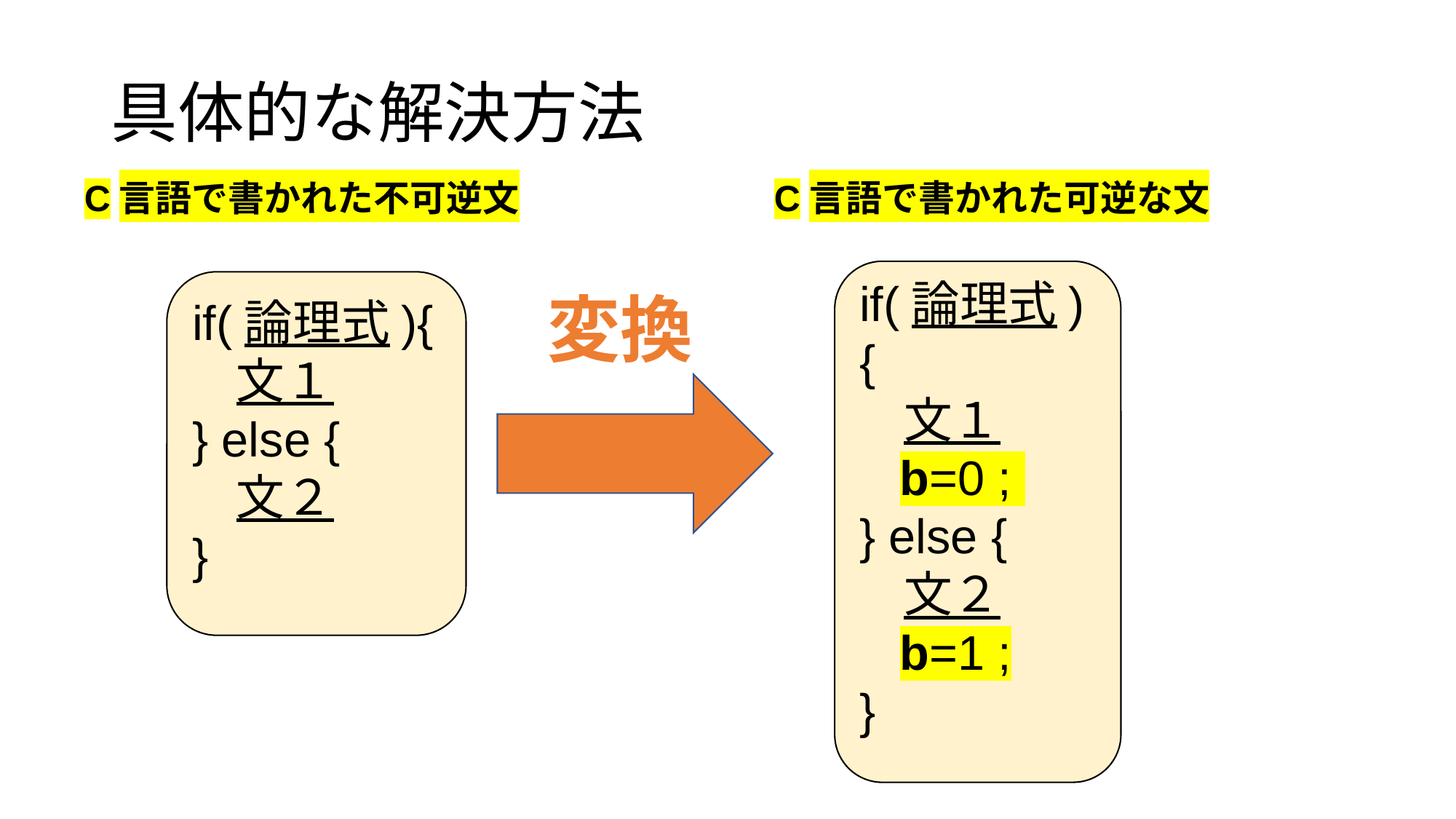

# 具体的な解決方法
C言語で書かれた不可逆文
C言語で書かれた可逆な文
if(論理式){
   文１
   b=0 ;
} else {
   文２
   b=1 ;
}

if(論理式){
   文１
} else {
   文２
}

変換